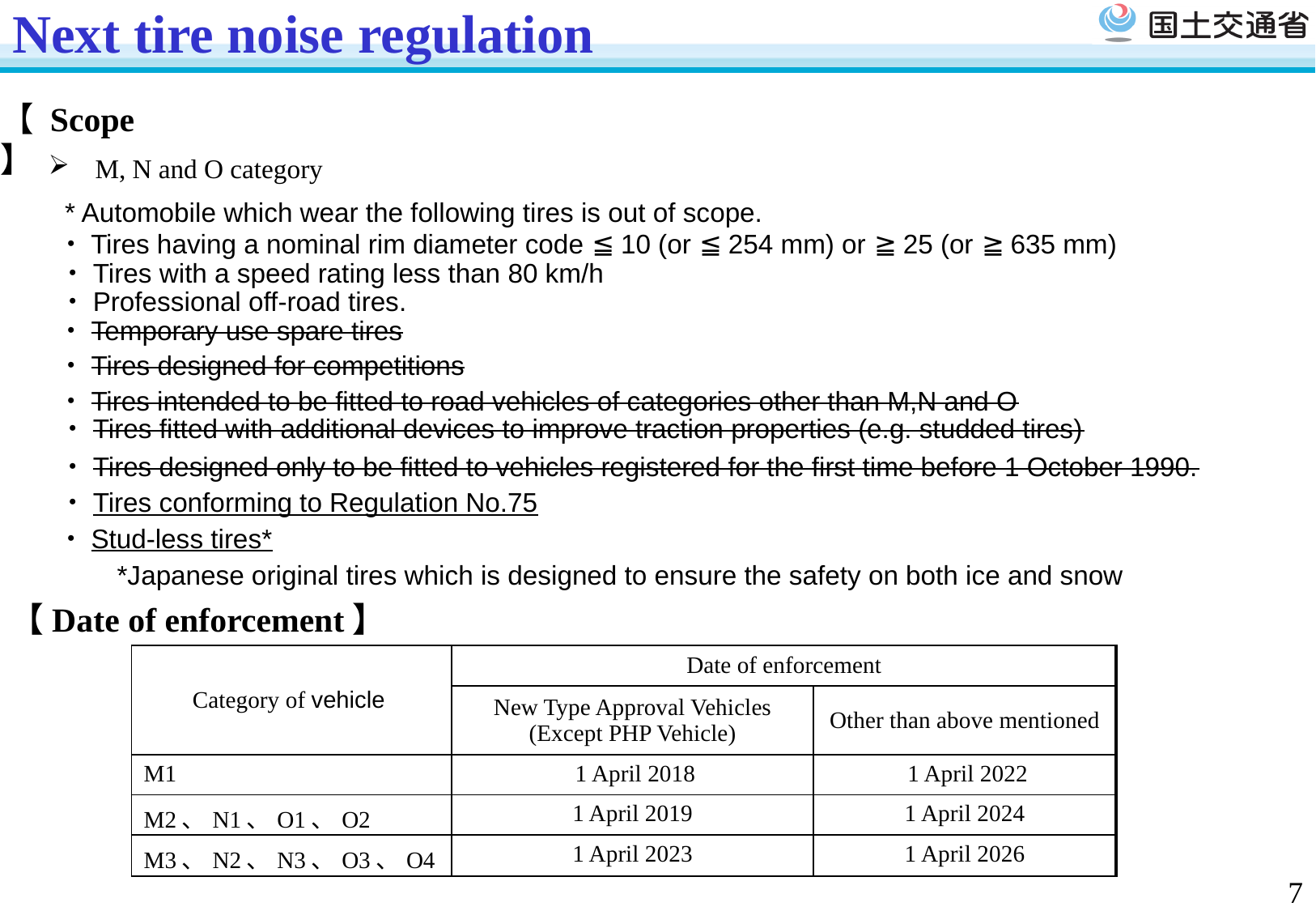

# Next tire noise regulation
【 Scope 】
M, N and O category
 * Automobile which wear the following tires is out of scope.
・Tires having a nominal rim diameter code ≦ 10 (or ≦ 254 mm) or ≧ 25 (or ≧ 635 mm)
・Tires with a speed rating less than 80 km/h
・Professional off-road tires.
・Temporary use spare tires
・Tires designed for competitions
・Tires intended to be fitted to road vehicles of categories other than M,N and O
・Tires fitted with additional devices to improve traction properties (e.g. studded tires)
・Tires designed only to be fitted to vehicles registered for the first time before 1 October 1990.
・Tires conforming to Regulation No.75
・Stud-less tires*
*Japanese original tires which is designed to ensure the safety on both ice and snow
【Date of enforcement】
| Category of vehicle | Date of enforcement |  |
| --- | --- | --- |
|  | New Type Approval Vehicles (Except PHP Vehicle) | Other than above mentioned |
| M1 | 1 April 2018 | 1 April 2022 |
| M2、N1、O1、O2 | 1 April 2019 | 1 April 2024 |
| M3、N2、N3、O3、O4 | 1 April 2023 | 1 April 2026 |
7